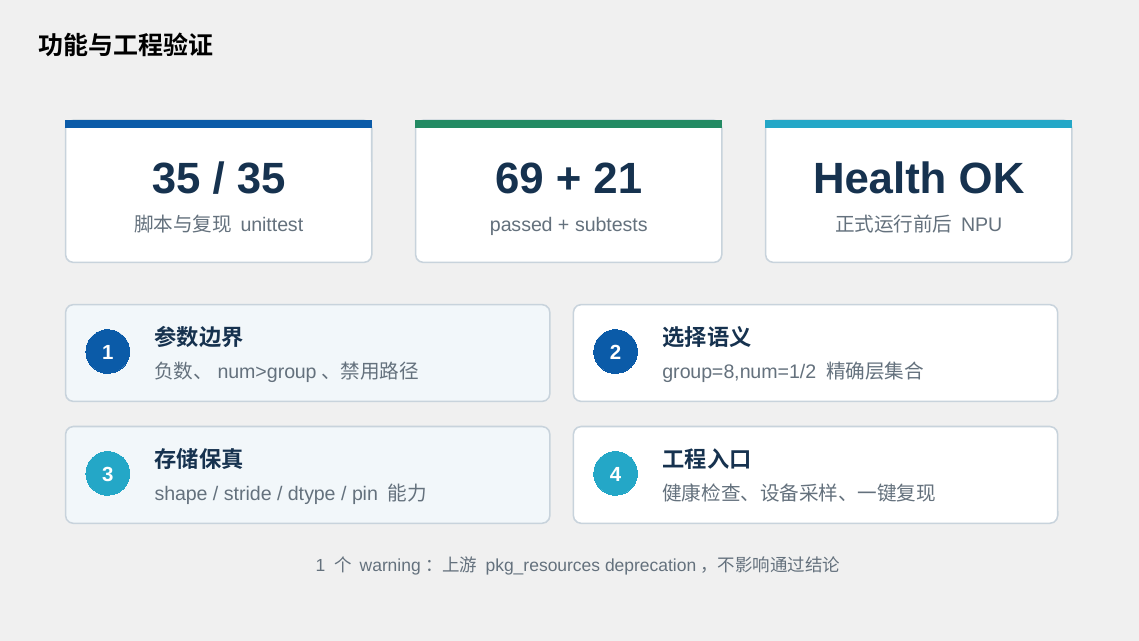

功能与工程验证

35 / 35
69 + 21
Health OK
脚本与复现 unittest
passed + subtests
正式运行前后 NPU

参数边界
选择语义

1
2
负数、num>group、禁用路径
group=8,num=1/2 精确层集合

存储保真
工程入口

3
4
shape / stride / dtype / pin 能力
健康检查、设备采样、一键复现
1 个 warning：上游 pkg_resources deprecation，不影响通过结论